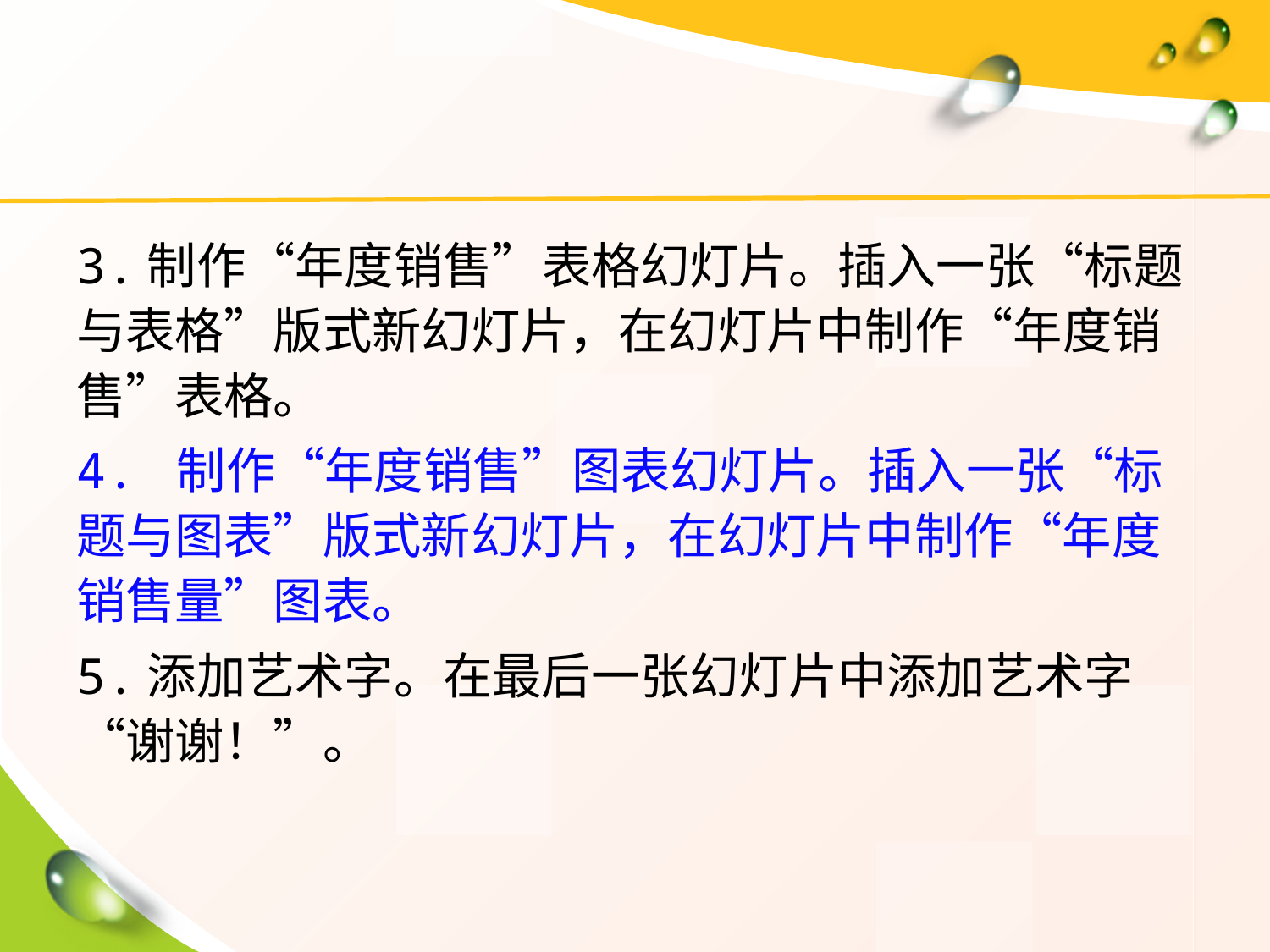

#
3.制作“年度销售”表格幻灯片。插入一张“标题与表格”版式新幻灯片，在幻灯片中制作“年度销售”表格。
4. 制作“年度销售”图表幻灯片。插入一张“标题与图表”版式新幻灯片，在幻灯片中制作“年度销售量”图表。
5.添加艺术字。在最后一张幻灯片中添加艺术字“谢谢！”。